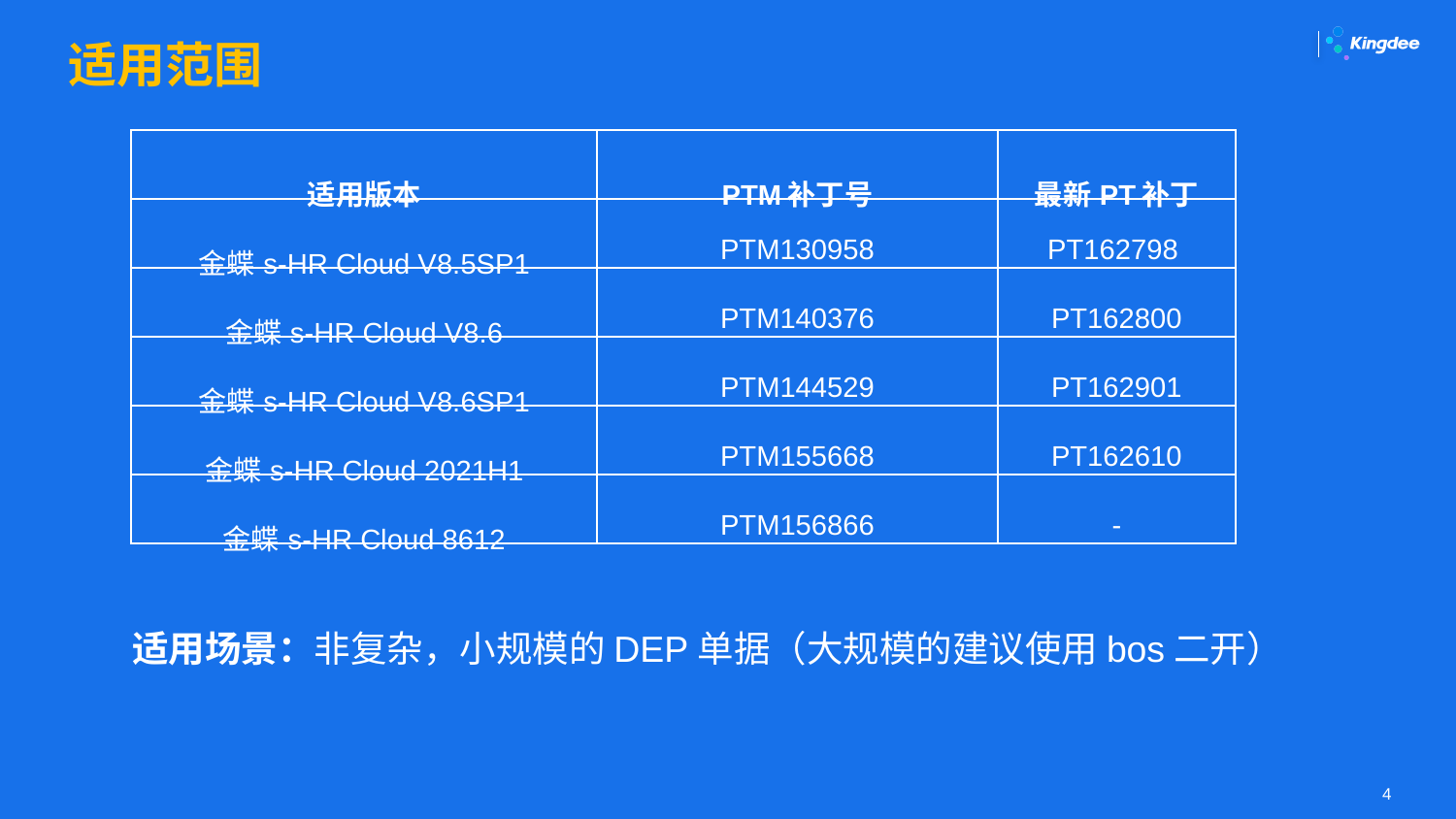

# 适用范围
| 适用版本 | PTM补丁号 | 最新PT补丁 |
| --- | --- | --- |
| 金蝶s-HR Cloud V8.5SP1 | PTM130958 | PT162798 |
| 金蝶s-HR Cloud V8.6 | PTM140376 | PT162800 |
| 金蝶s-HR Cloud V8.6SP1 | PTM144529 | PT162901 |
| 金蝶s-HR Cloud 2021H1 | PTM155668 | PT162610 |
| 金蝶s-HR Cloud 8612 | PTM156866 | - |

适用场景：非复杂，小规模的DEP单据（大规模的建议使用bos二开）